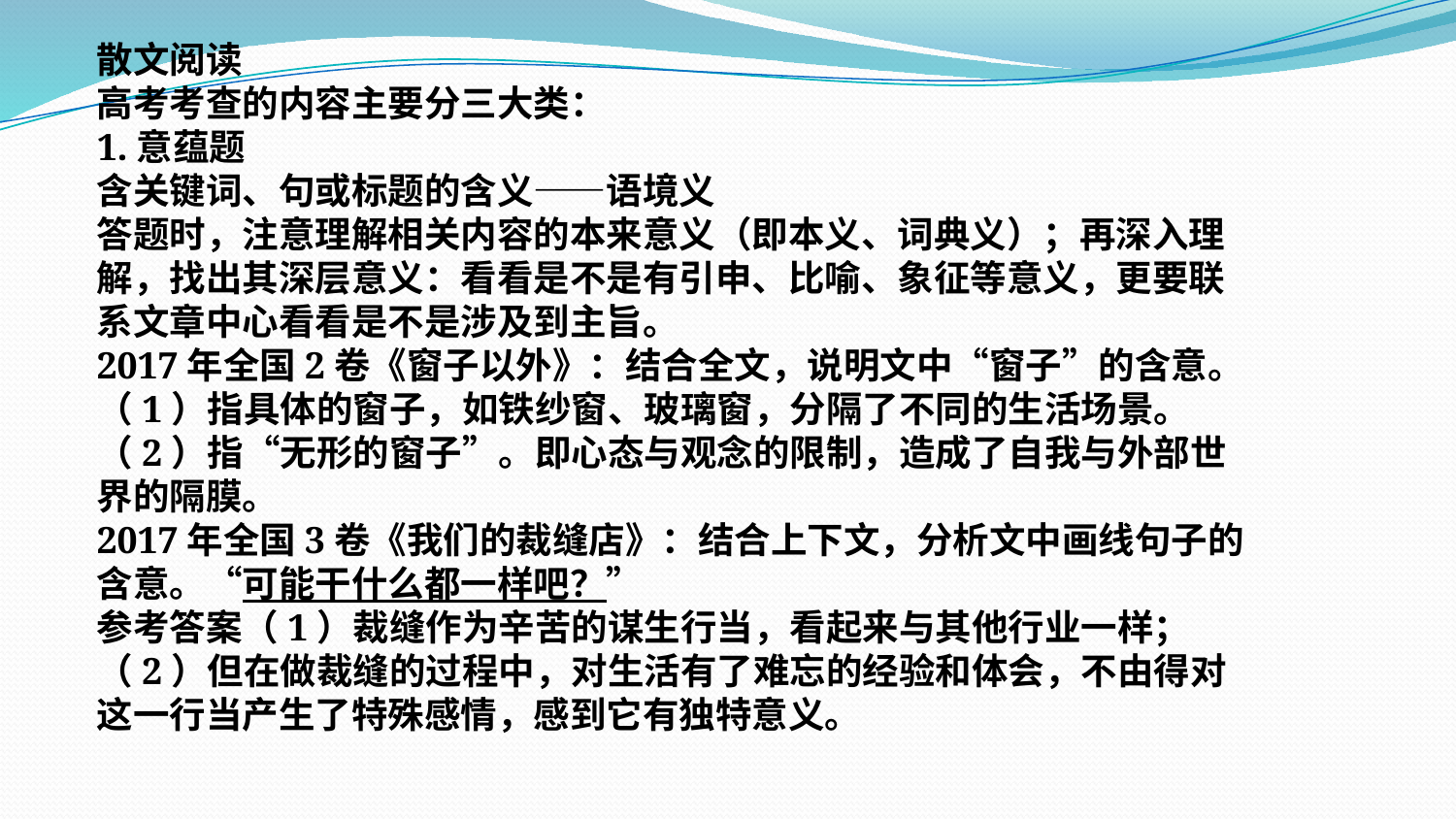

散文阅读
高考考查的内容主要分三大类：
1.意蕴题
含关键词、句或标题的含义——语境义
答题时，注意理解相关内容的本来意义（即本义、词典义）；再深入理解，找出其深层意义：看看是不是有引申、比喻、象征等意义，更要联系文章中心看看是不是涉及到主旨。
2017年全国2卷《窗子以外》：结合全文，说明文中“窗子”的含意。
（1）指具体的窗子，如铁纱窗、玻璃窗，分隔了不同的生活场景。
（2）指“无形的窗子”。即心态与观念的限制，造成了自我与外部世界的隔膜。
2017年全国3卷《我们的裁缝店》：结合上下文，分析文中画线句子的含意。“可能干什么都一样吧？”
参考答案（1）裁缝作为辛苦的谋生行当，看起来与其他行业一样；（2）但在做裁缝的过程中，对生活有了难忘的经验和体会，不由得对这一行当产生了特殊感情，感到它有独特意义。